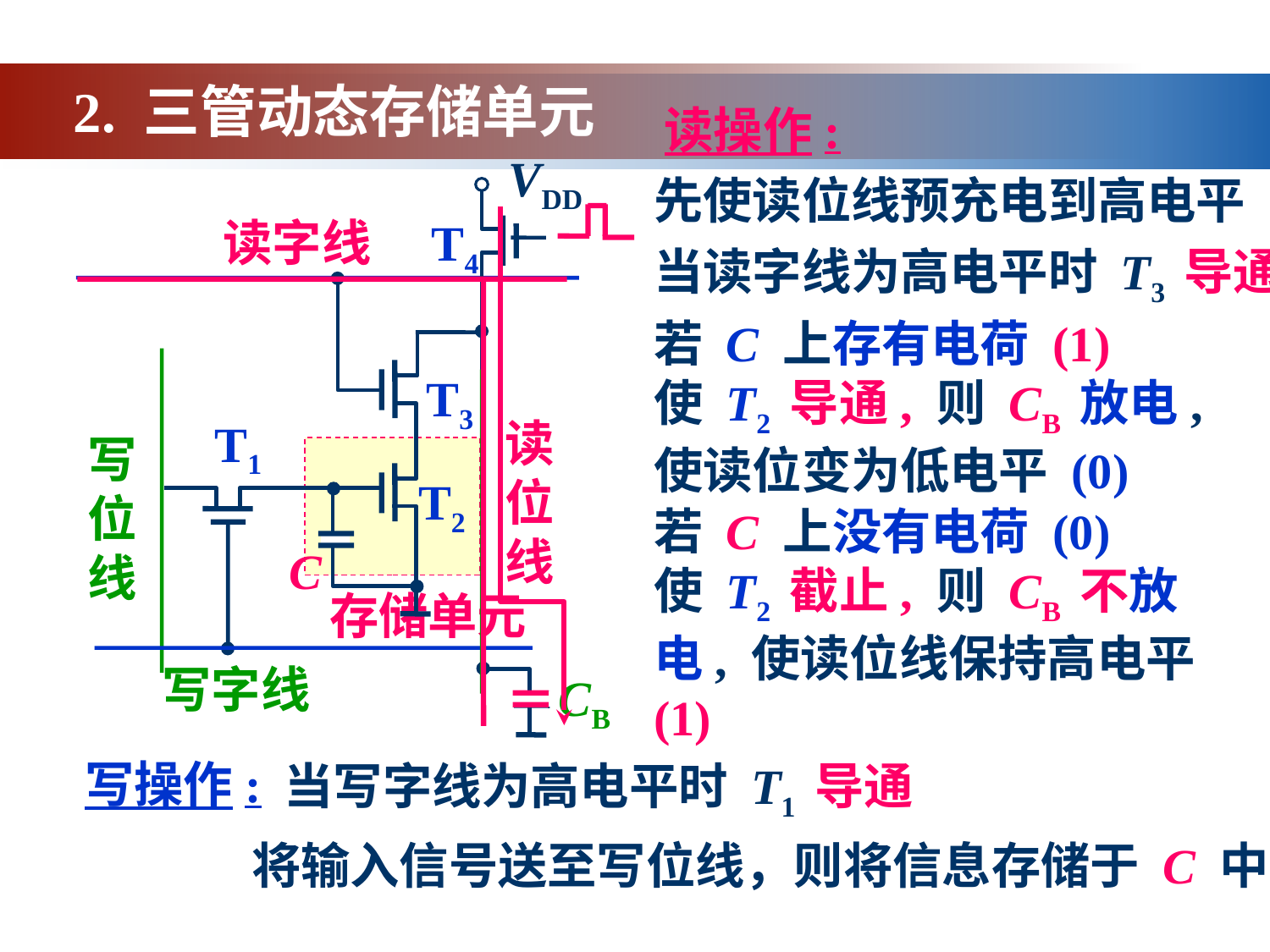

2. 三管动态存储单元
读操作:
VDD

读字线
T4

T3

读
位
线
T1
写
位
线

T2

写字线
CB

C
先使读位线预充电到高电平

当读字线为高电平时 T3 导通

若 C 上存有电荷 (1)
使 T2 导通, 则 CB 放电, 使读位变为低电平 (0)

存储单元
若 C 上没有电荷 (0)
使 T2 截止, 则 CB 不放电, 使读位线保持高电平 (1)
写操作:
当写字线为高电平时 T1 导通
将输入信号送至写位线，则将信息存储于 C 中